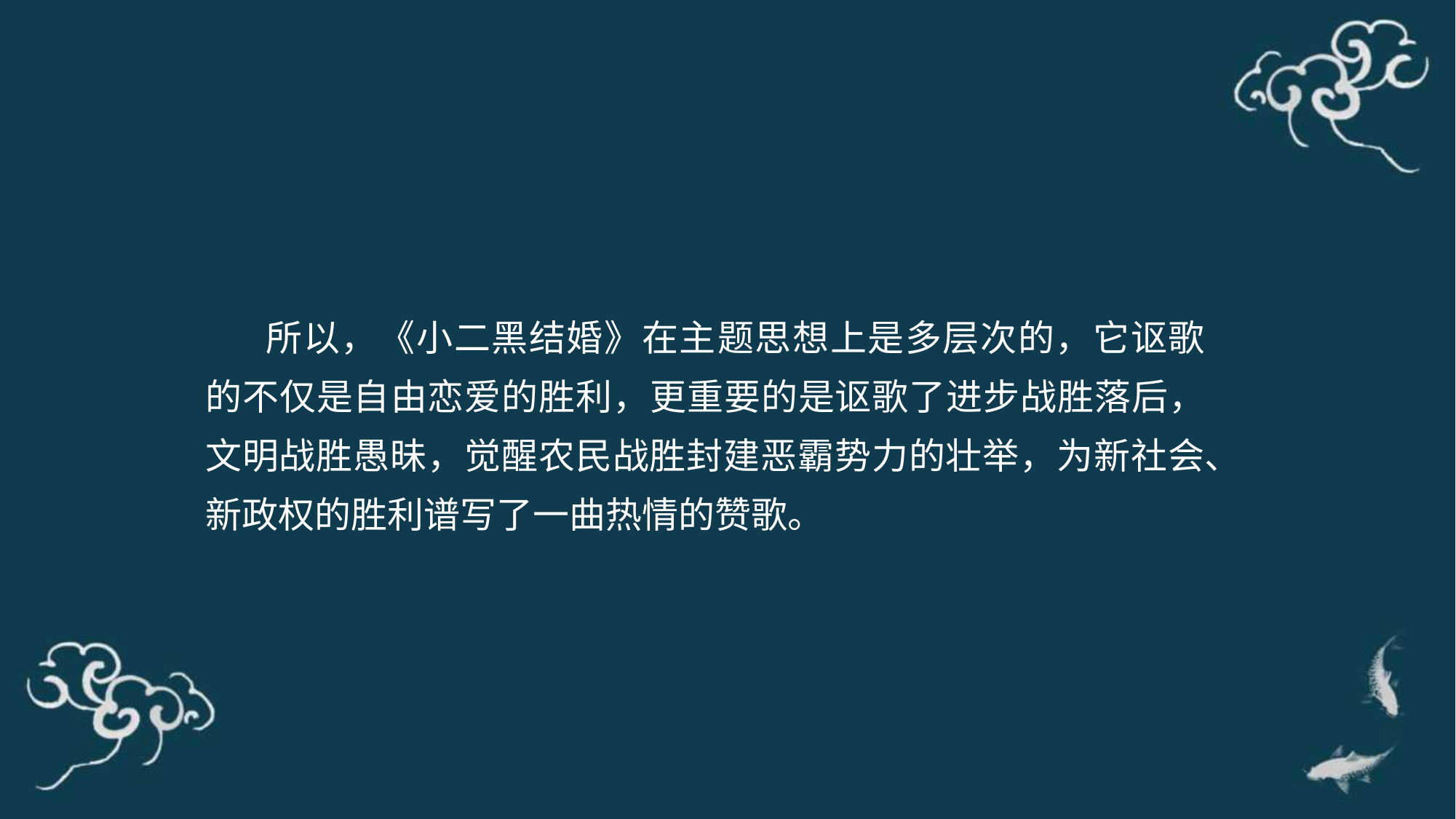

所以，《小二黑结婚》在主题思想上是多层次的，它讴歌的不仅是自由恋爱的胜利，更重要的是讴歌了进步战胜落后，文明战胜愚昧，觉醒农民战胜封建恶霸势力的壮举，为新社会、新政权的胜利谱写了一曲热情的赞歌。